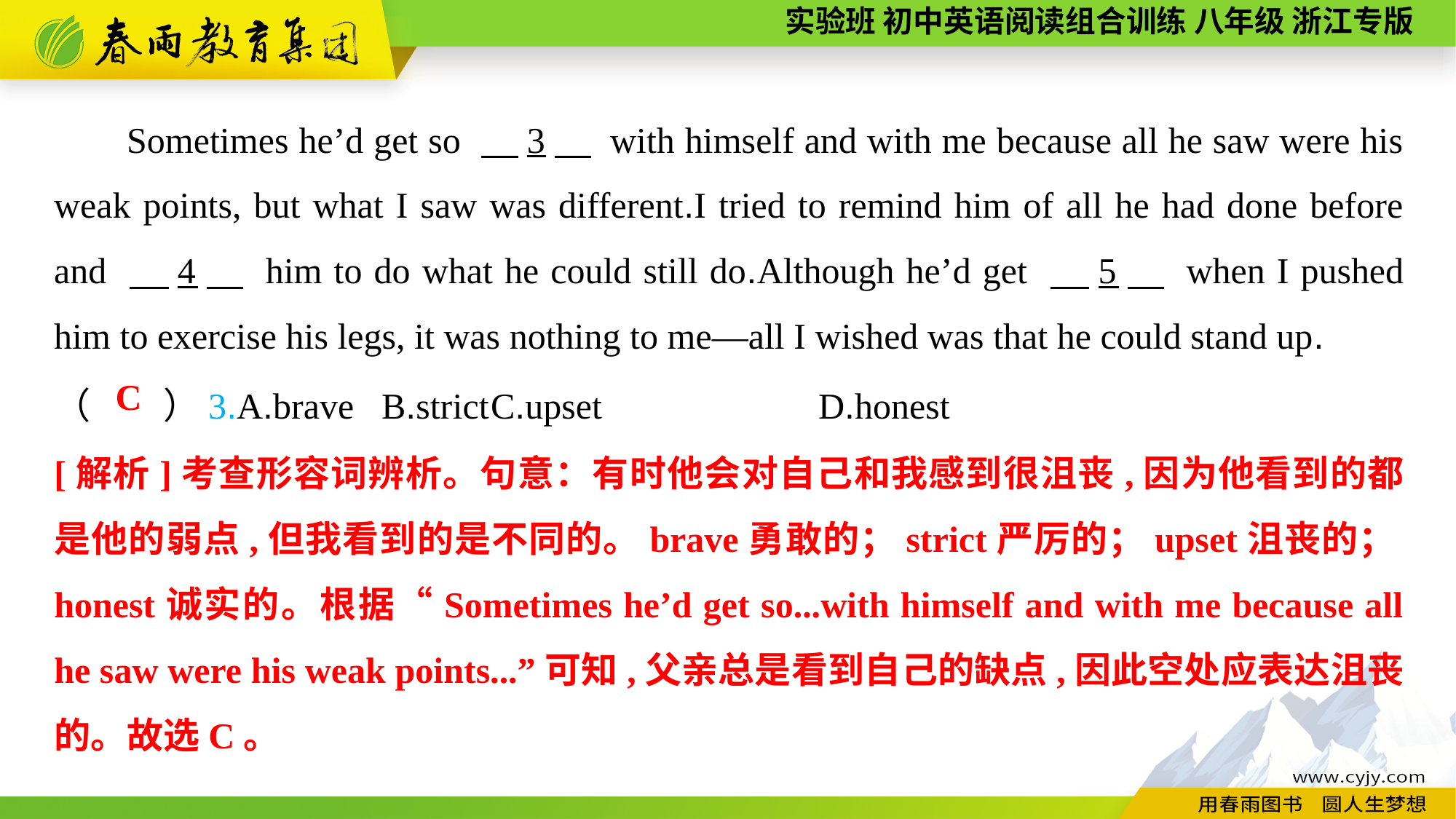

Sometimes he’d get so 　3　 with himself and with me because all he saw were his weak points, but what I saw was different.I tried to remind him of all he had done before and 　4　 him to do what he could still do.Although he’d get 　5　 when I pushed him to exercise his legs, it was nothing to me—all I wished was that he could stand up.
（　　）3.A.brave	B.strict	C.upset		D.honest
C
[解析]考查形容词辨析。句意：有时他会对自己和我感到很沮丧,因为他看到的都是他的弱点,但我看到的是不同的。brave勇敢的；strict严厉的；upset沮丧的；honest诚实的。根据“Sometimes he’d get so...with himself and with me because all he saw were his weak points...”可知,父亲总是看到自己的缺点,因此空处应表达沮丧的。故选C。